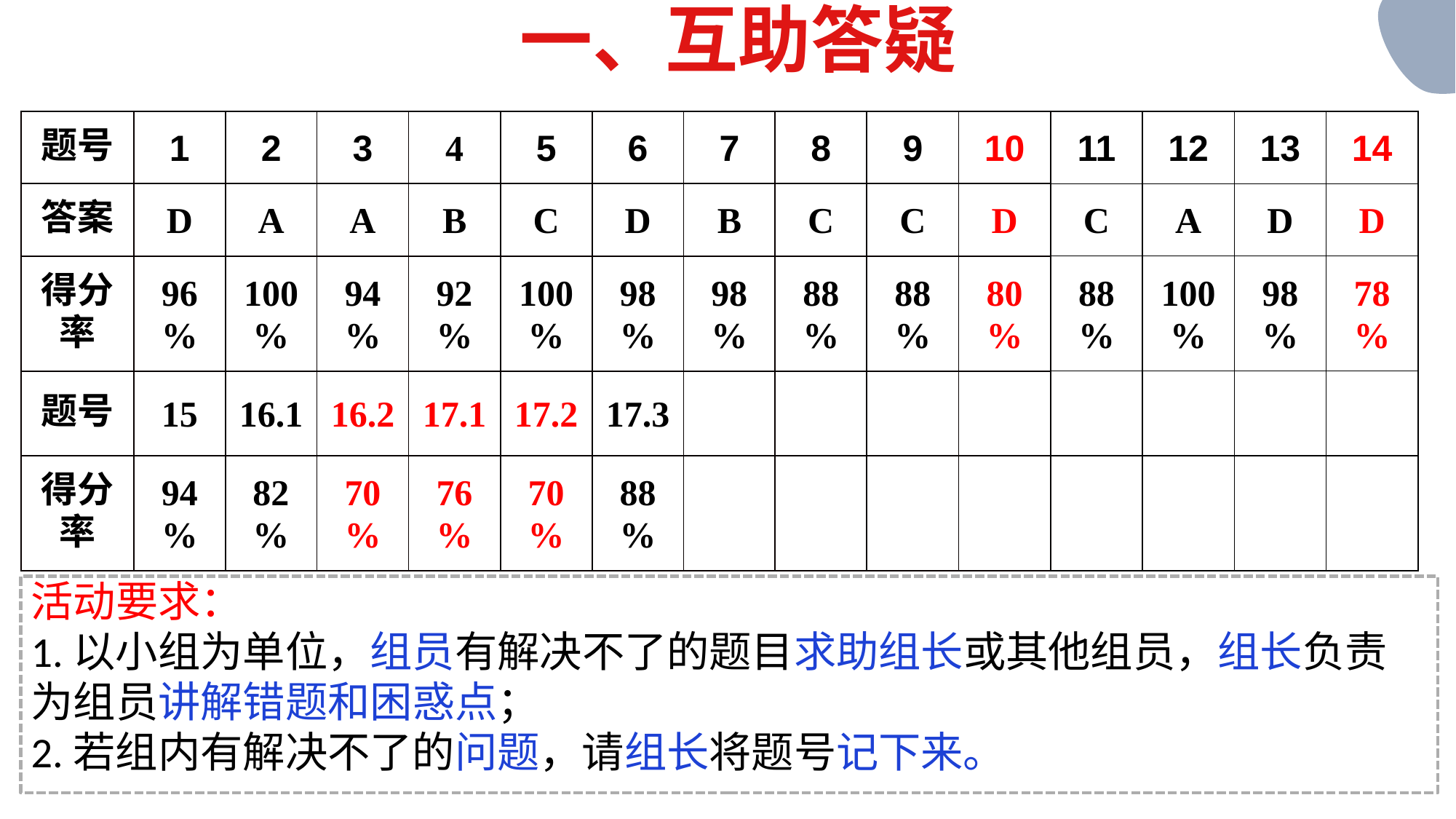

一、互助答疑
| 题号 | 1 | 2 | 3 | 4 | 5 | 6 | 7 | 8 | 9 | 10 | 11 | 12 | 13 | 14 |
| --- | --- | --- | --- | --- | --- | --- | --- | --- | --- | --- | --- | --- | --- | --- |
| 答案 | D | A | A | B | C | D | B | C | C | D | C | A | D | D |
| 得分率 | 96% | 100 % | 94% | 92% | 100 % | 98% | 98% | 88% | 88% | 80% | 88% | 100 % | 98% | 78% |
| 题号 | 15 | 16.1 | 16.2 | 17.1 | 17.2 | 17.3 |  |  |  |  |  |  |  |  |
| 得分率 | 94% | 82% | 70% | 76% | 70% | 88% |  |  |  |  |  |  |  |  |
活动要求：
1.以小组为单位，组员有解决不了的题目求助组长或其他组员，组长负责为组员讲解错题和困惑点；
2.若组内有解决不了的问题，请组长将题号记下来。